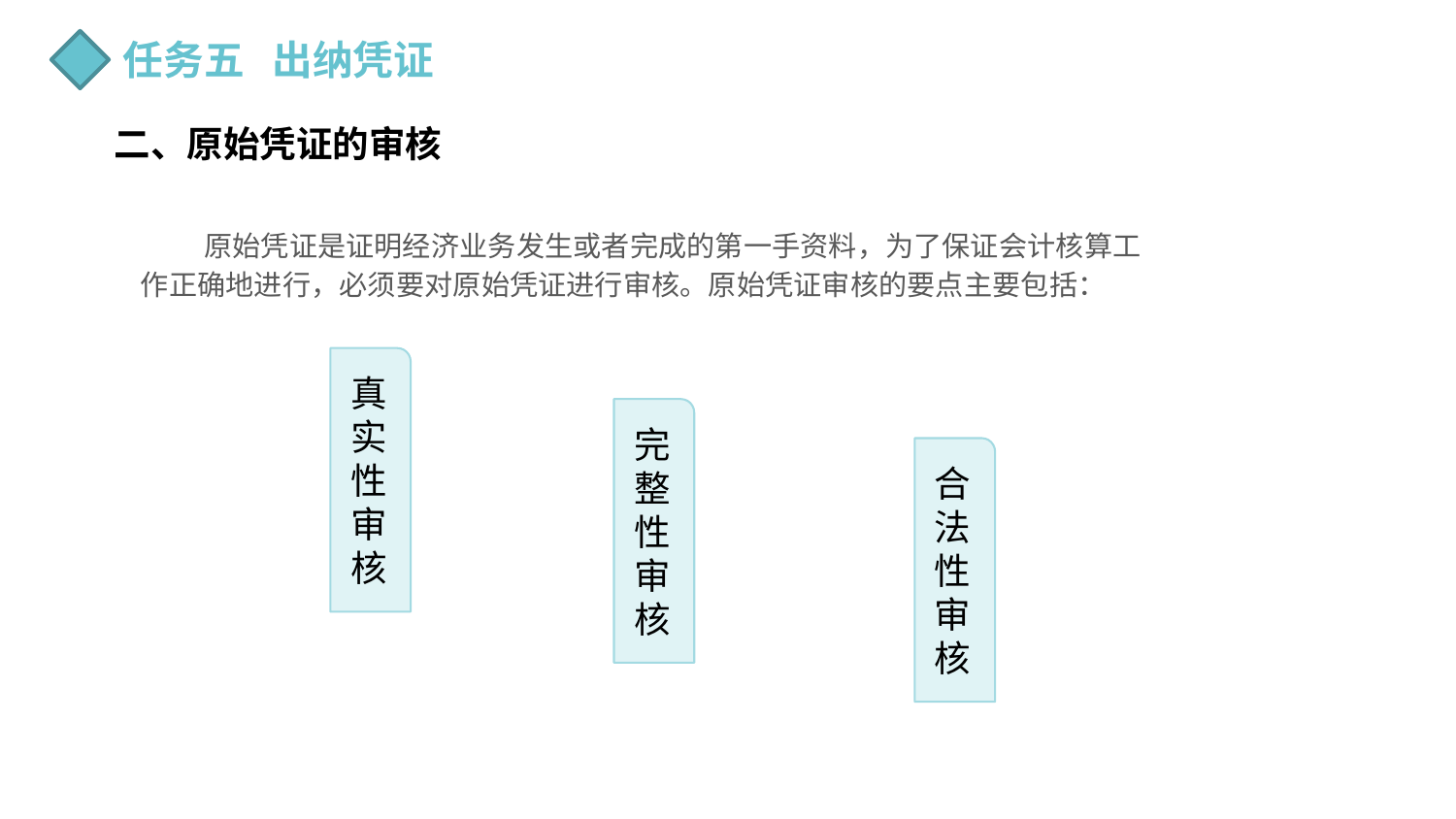

任务五   出纳凭证

二、原始凭证的审核
         原始凭证是证明经济业务发生或者完成的第一手资料，为了保证会计核算工
作正确地进行，必须要对原始凭证进行审核。原始凭证审核的要点主要包括：

真实性审核
完整性审核
合法性审核